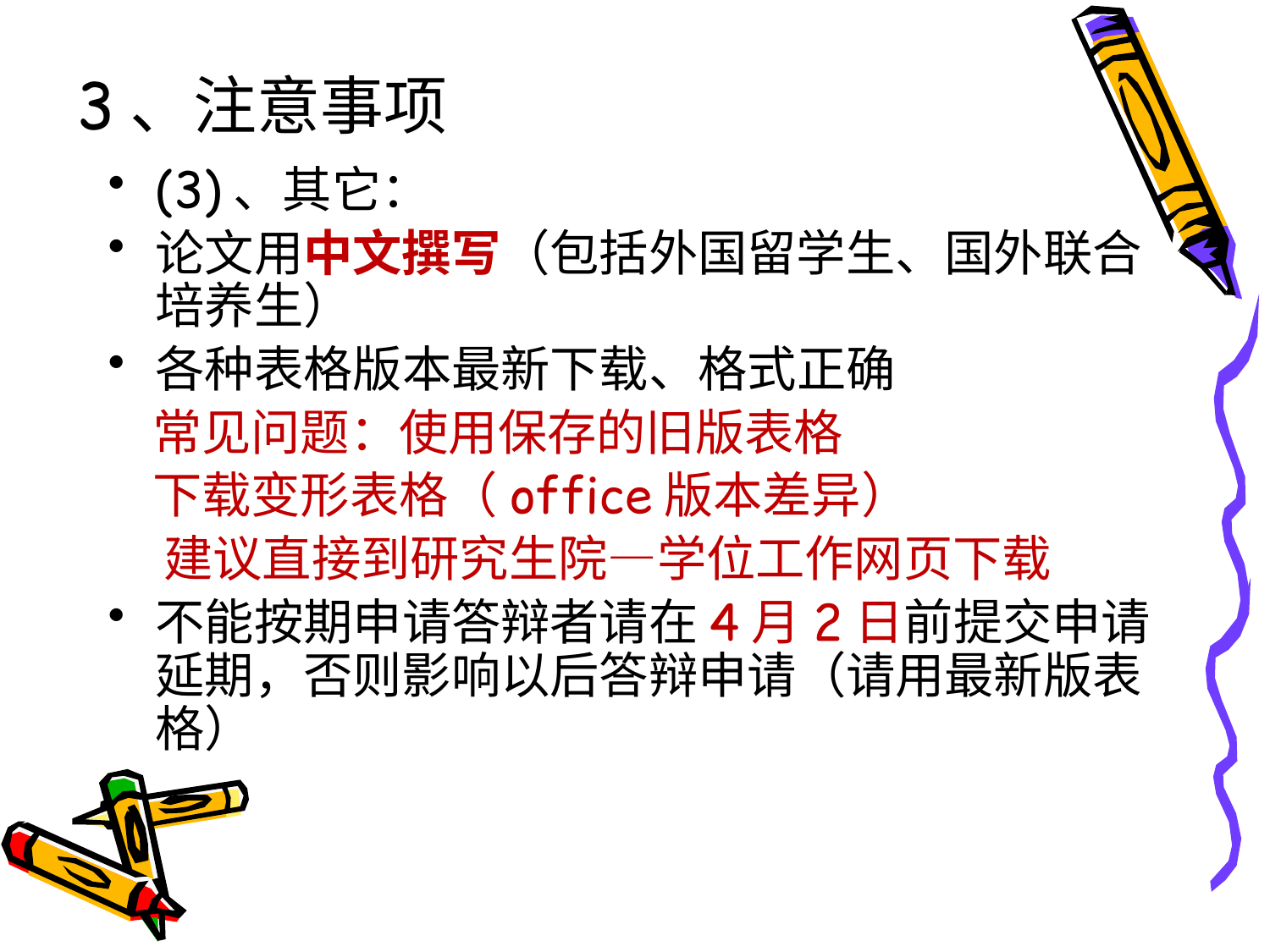

# 3、注意事项
(3)、其它：
论文用中文撰写（包括外国留学生、国外联合培养生）
各种表格版本最新下载、格式正确
   常见问题：使用保存的旧版表格
   下载变形表格（office版本差异）
    建议直接到研究生院—学位工作网页下载
不能按期申请答辩者请在4月2日前提交申请延期，否则影响以后答辩申请（请用最新版表格）